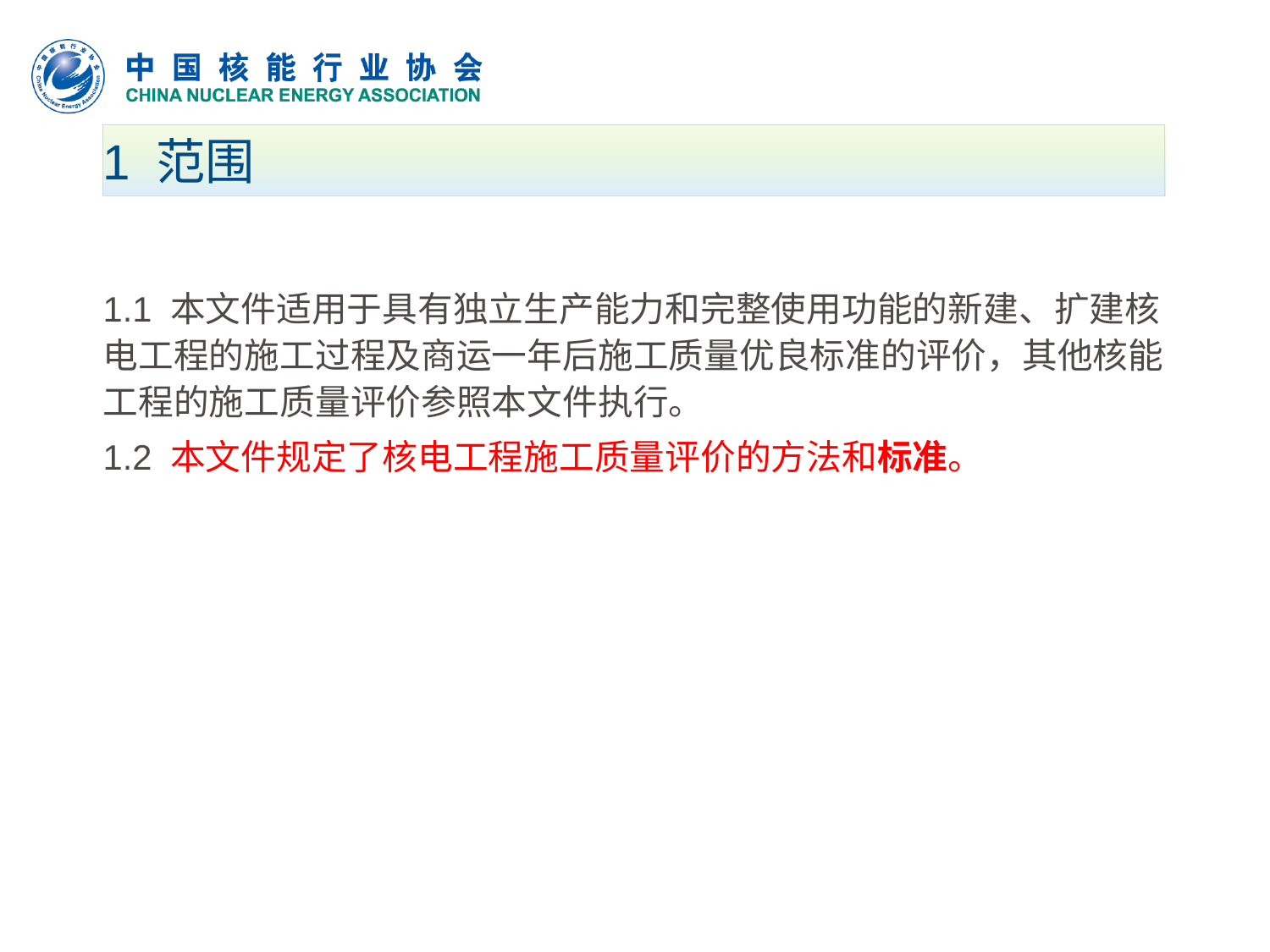

# 1 范围
1.1 本文件适用于具有独立生产能力和完整使用功能的新建、扩建核电工程的施工过程及商运一年后施工质量优良标准的评价，其他核能工程的施工质量评价参照本文件执行。
1.2 本文件规定了核电工程施工质量评价的方法和标准。